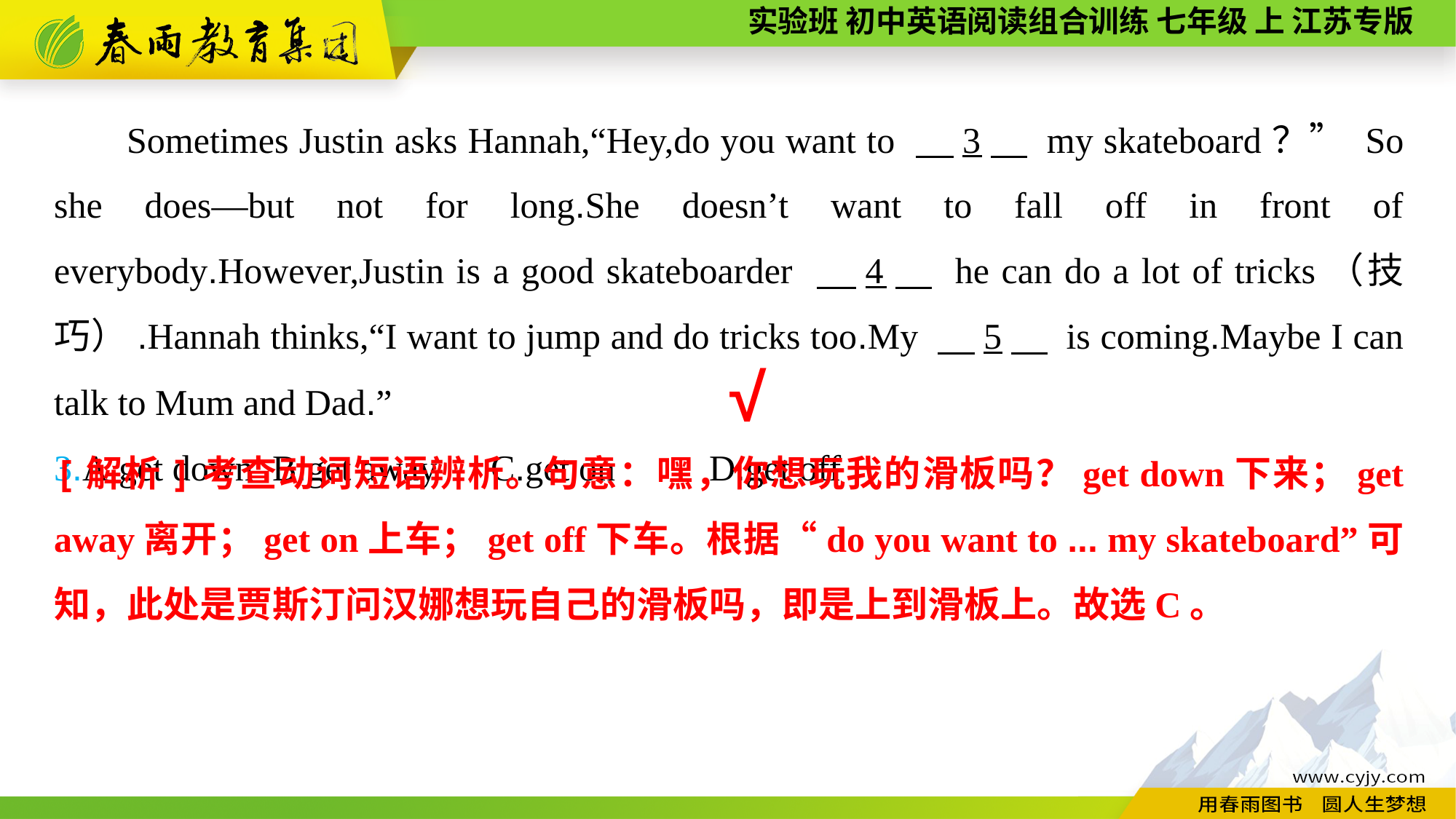

Sometimes Justin asks Hannah,“Hey,do you want to 　3　 my skateboard？” So she does—but not for long.She doesn’t want to fall off in front of everybody.However,Justin is a good skateboarder 　4　 he can do a lot of tricks（技巧）.Hannah thinks,“I want to jump and do tricks too.My 　5　 is coming.Maybe I can talk to Mum and Dad.”
3.A.get down	B.get away	C.get on	D.get off
√
[解析]考查动词短语辨析。句意：嘿，你想玩我的滑板吗？get down下来；get away离开；get on上车；get off下车。根据“do you want to ... my skateboard”可知，此处是贾斯汀问汉娜想玩自己的滑板吗，即是上到滑板上。故选C。